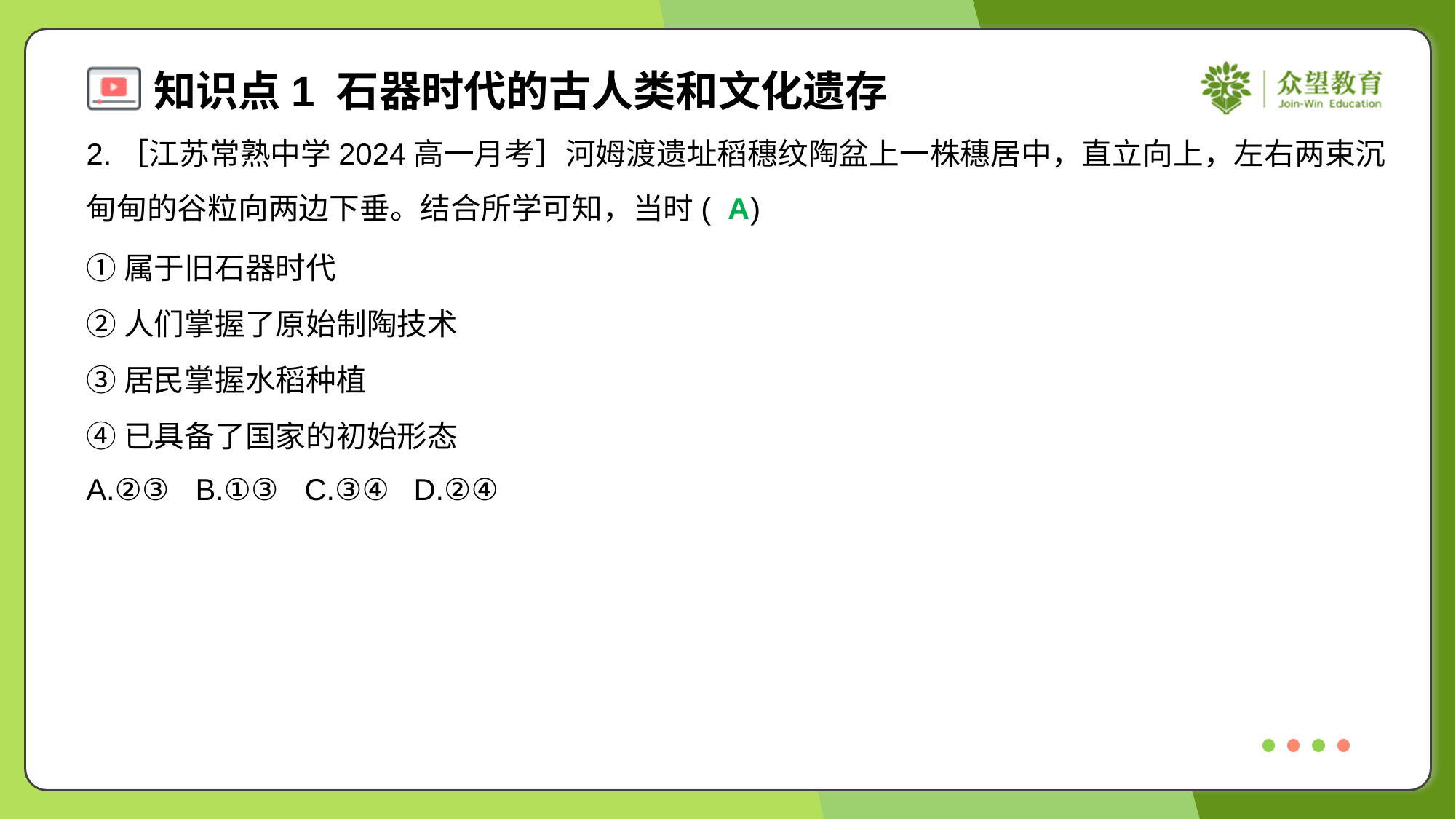

2.［江苏常熟中学2024高一月考］河姆渡遗址稻穗纹陶盆上一株穗居中，直立向上，左右两束沉
甸甸的谷粒向两边下垂。结合所学可知，当时(     )
A
①属于旧石器时代
②人们掌握了原始制陶技术
③居民掌握水稻种植
④已具备了国家的初始形态
A.②③	B.①③	C.③④	D.②④